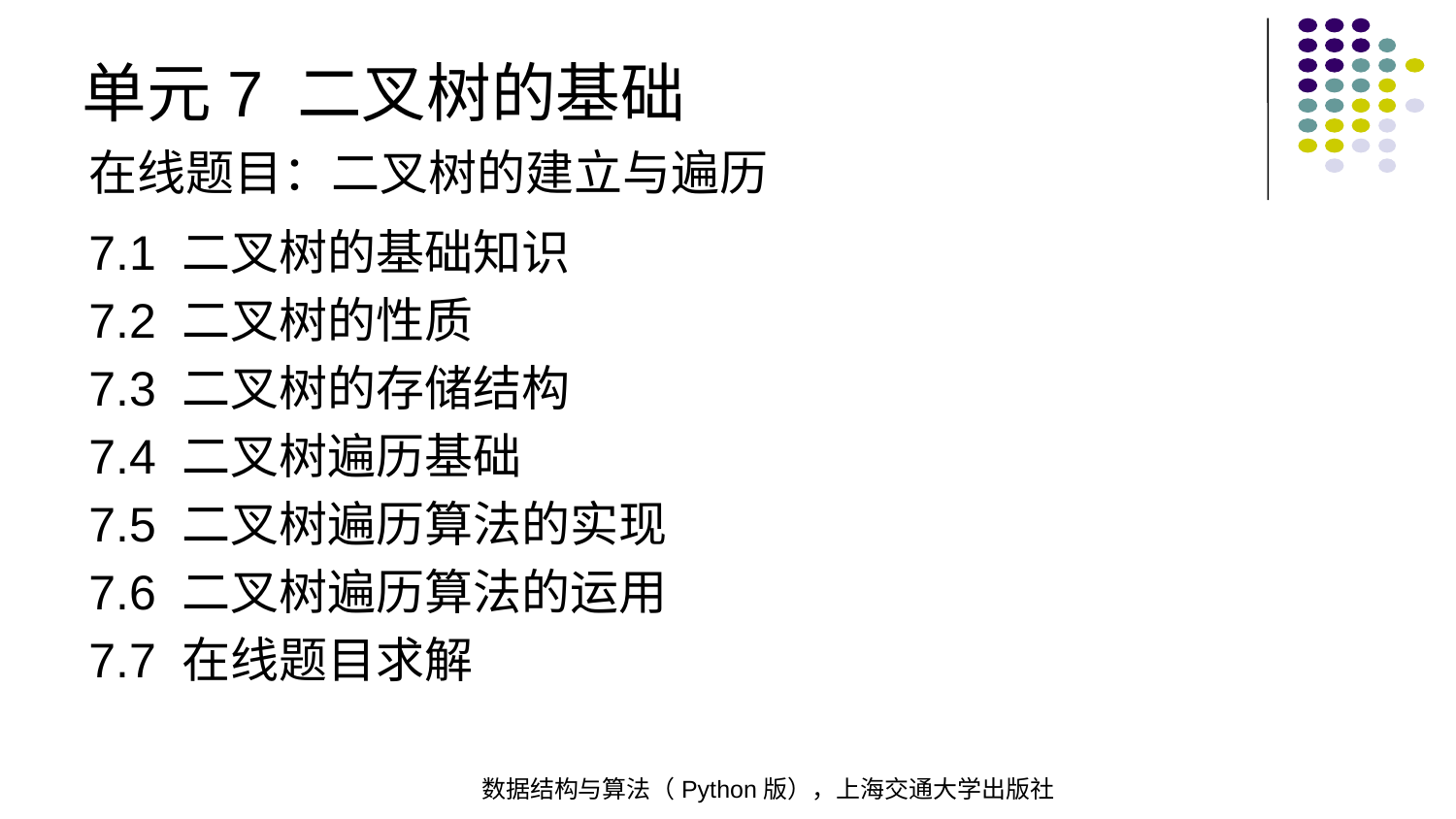

单元7 二叉树的基础
在线题目：二叉树的建立与遍历
7.1 二叉树的基础知识
7.2 二叉树的性质
7.3 二叉树的存储结构
7.4 二叉树遍历基础
7.5 二叉树遍历算法的实现
7.6 二叉树遍历算法的运用
7.7 在线题目求解